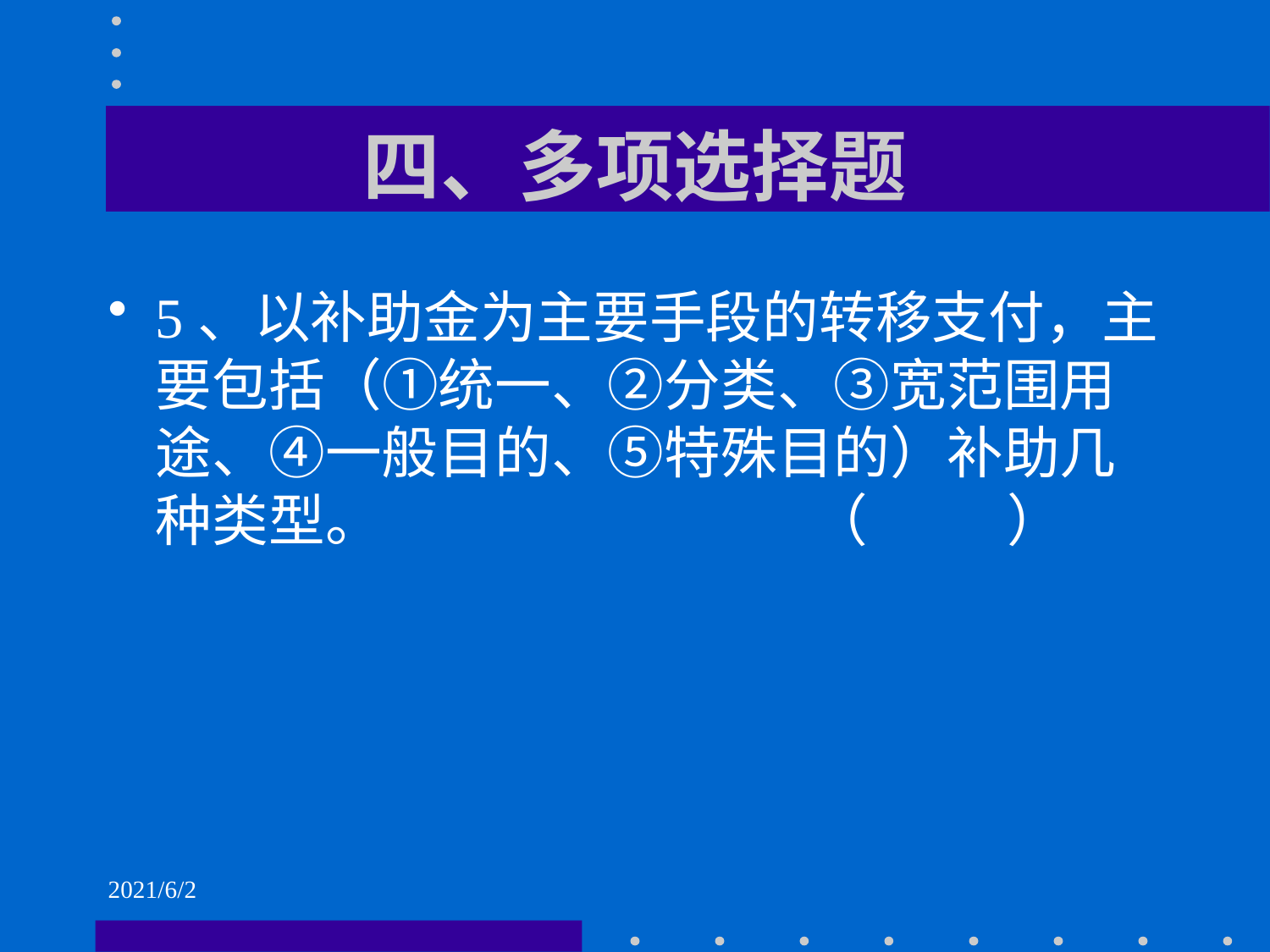

# 四、多项选择题
5、以补助金为主要手段的转移支付，主要包括（①统一、②分类、③宽范围用途、④一般目的、⑤特殊目的）补助几种类型。                                  （           ）
2021/6/2